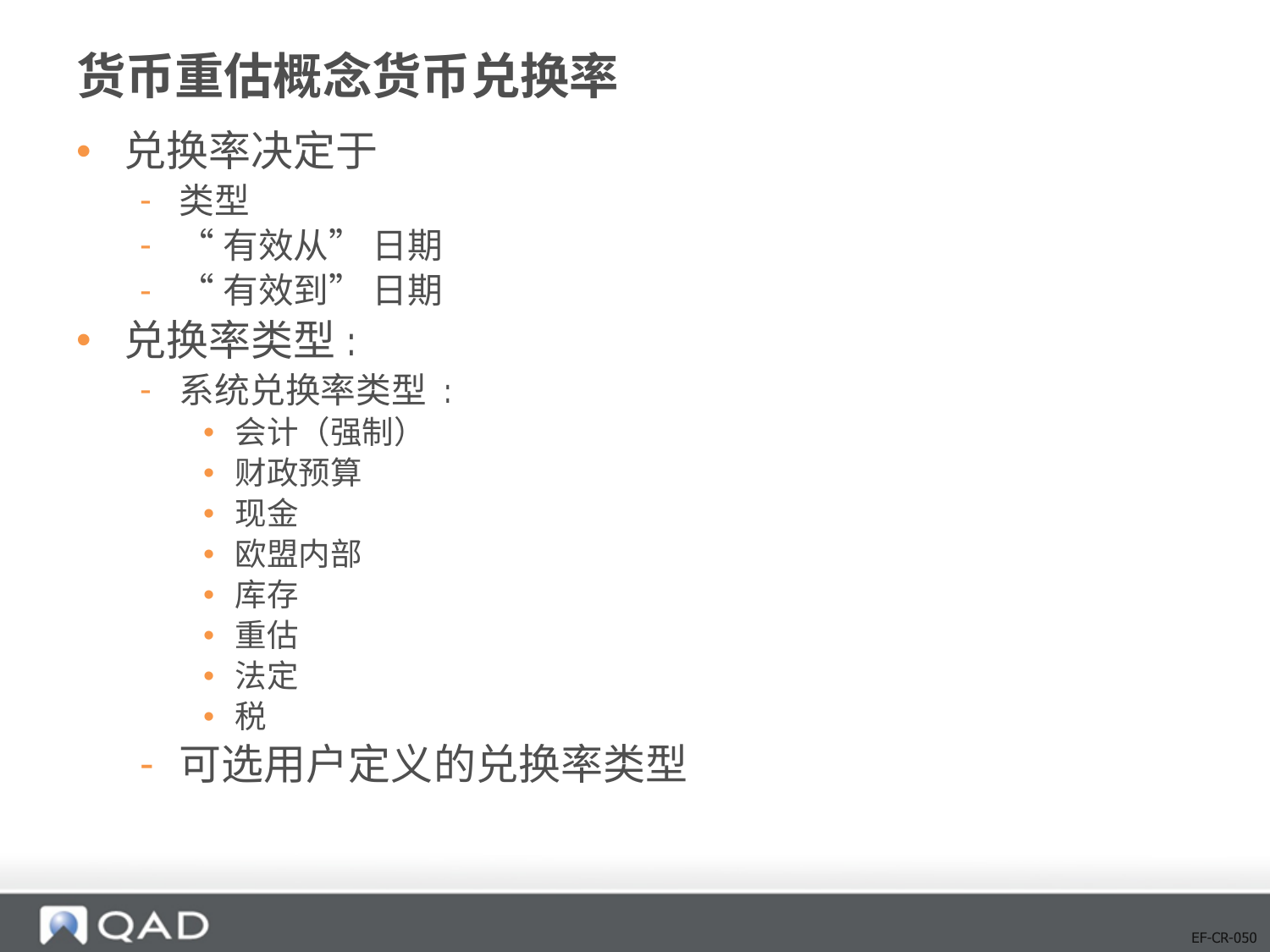

# 货币重估概念货币兑换率
兑换率决定于
类型
“有效从” 日期
“有效到” 日期
兑换率类型:
系统兑换率类型 :
会计（强制）
财政预算
现金
欧盟内部
库存
重估
法定
税
可选用户定义的兑换率类型
EF-CR-050